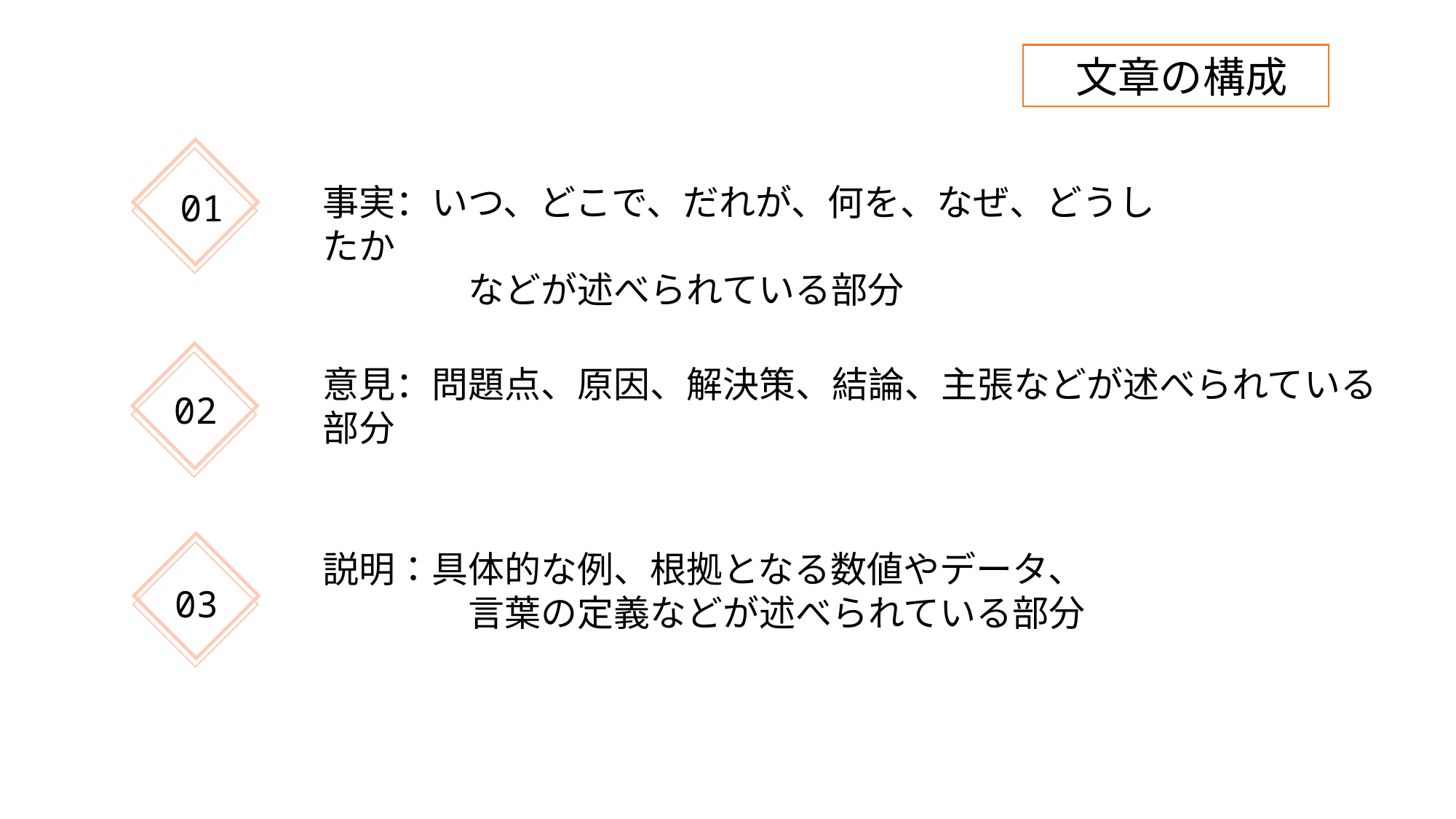

文章の構成

事実：いつ、どこで、だれが、何を、なぜ、どうしたか
　　　　などが述べられている部分
01

意見：問題点、原因、解決策、結論、主張などが述べられている部分
02

説明：具体的な例、根拠となる数値やデータ、
　　　　言葉の定義などが述べられている部分
03